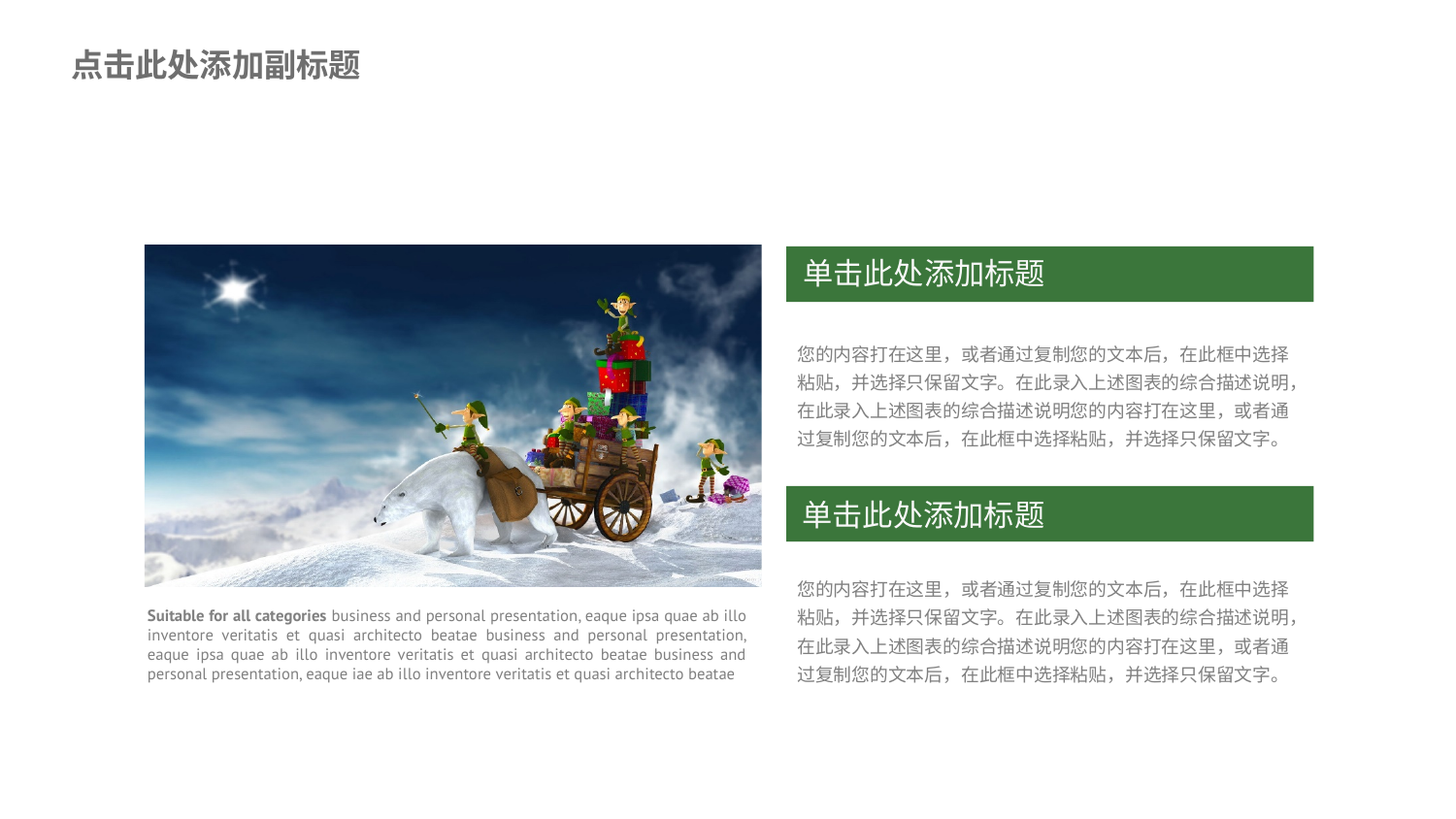

点击此处添加副标题

Suitable for all categories business and personal presentation, eaque ipsa quae ab illo inventore veritatis et quasi architecto beatae business and personal presentation, eaque ipsa quae ab illo inventore veritatis et quasi architecto beatae business and personal presentation, eaque iae ab illo inventore veritatis et quasi architecto beatae

单击此处添加标题
您的内容打在这里，或者通过复制您的文本后，在此框中选择粘贴，并选择只保留文字。在此录入上述图表的综合描述说明，在此录入上述图表的综合描述说明您的内容打在这里，或者通过复制您的文本后，在此框中选择粘贴，并选择只保留文字。

单击此处添加标题
您的内容打在这里，或者通过复制您的文本后，在此框中选择粘贴，并选择只保留文字。在此录入上述图表的综合描述说明，在此录入上述图表的综合描述说明您的内容打在这里，或者通过复制您的文本后，在此框中选择粘贴，并选择只保留文字。